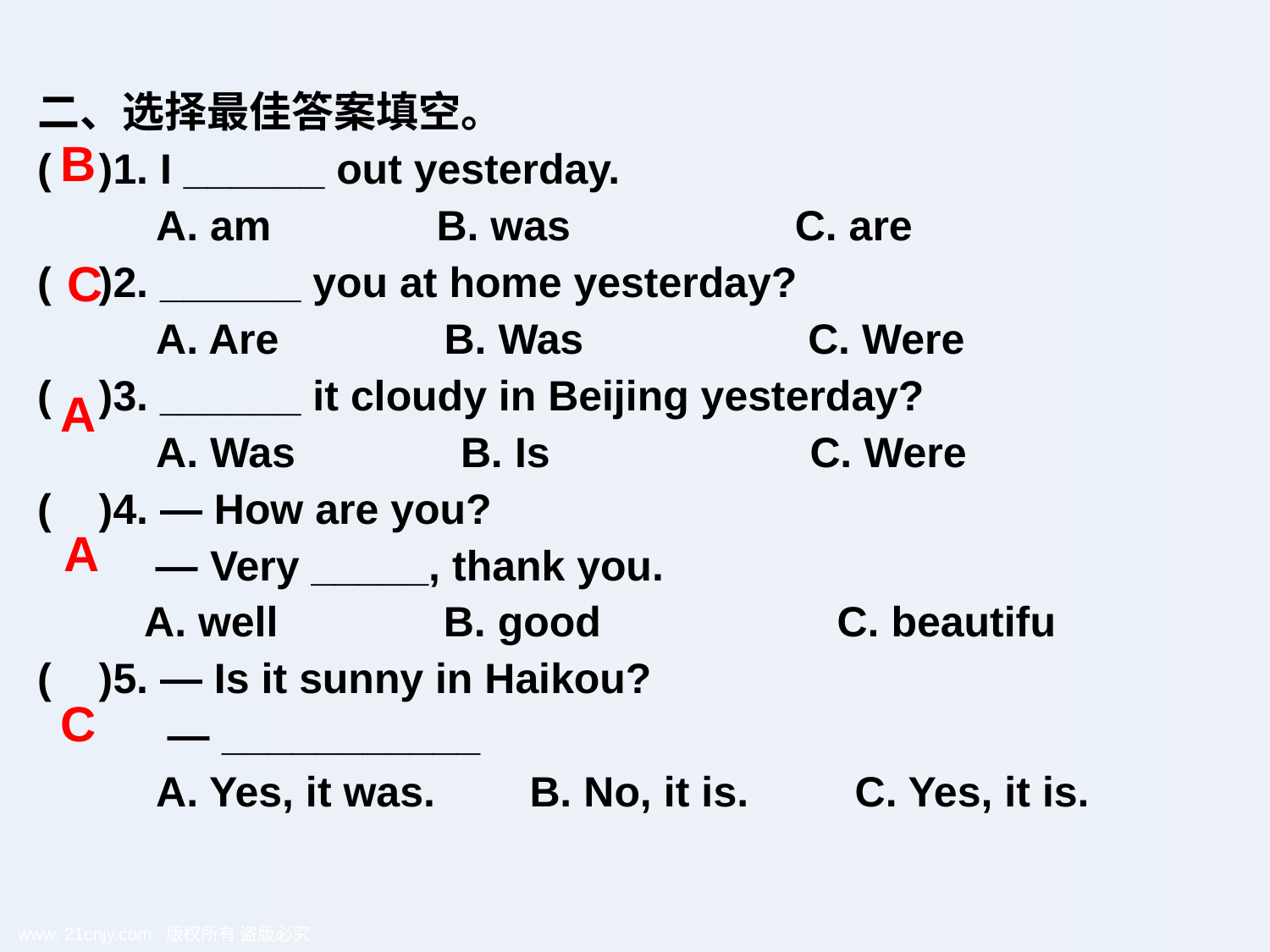

二、选择最佳答案填空。
(    )1. I ______ out yesterday.
          A. am              B. was                   C. are
(    )2. ______ you at home yesterday?
          A. Are              B. Was                   C. Were
(    )3. ______ it cloudy in Beijing yesterday?
          A. Was              B. Is                      C. Were
(    )4. — How are you?
          — Very _____, thank you.
         A. well              B. good                    C. beautifu
(    )5. — Is it sunny in Haikou?
           — ___________
          A. Yes, it was.        B. No, it is.         C. Yes, it is.
B
C
A
A
C